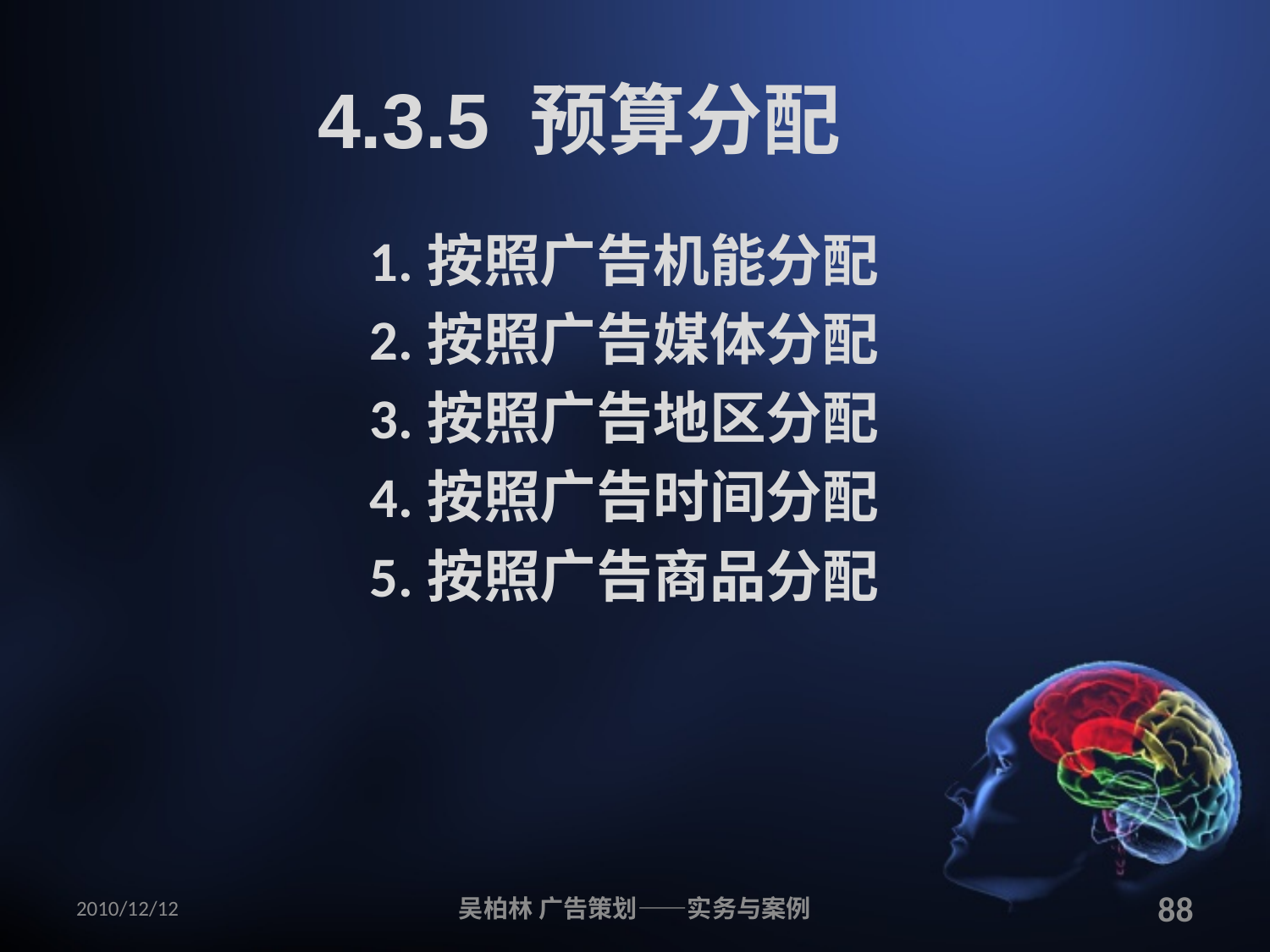

# 4.3.5 预算分配
1.按照广告机能分配
2.按照广告媒体分配
3.按照广告地区分配
4.按照广告时间分配
5.按照广告商品分配

2010/12/12
吴柏林 广告策划——实务与案例
88